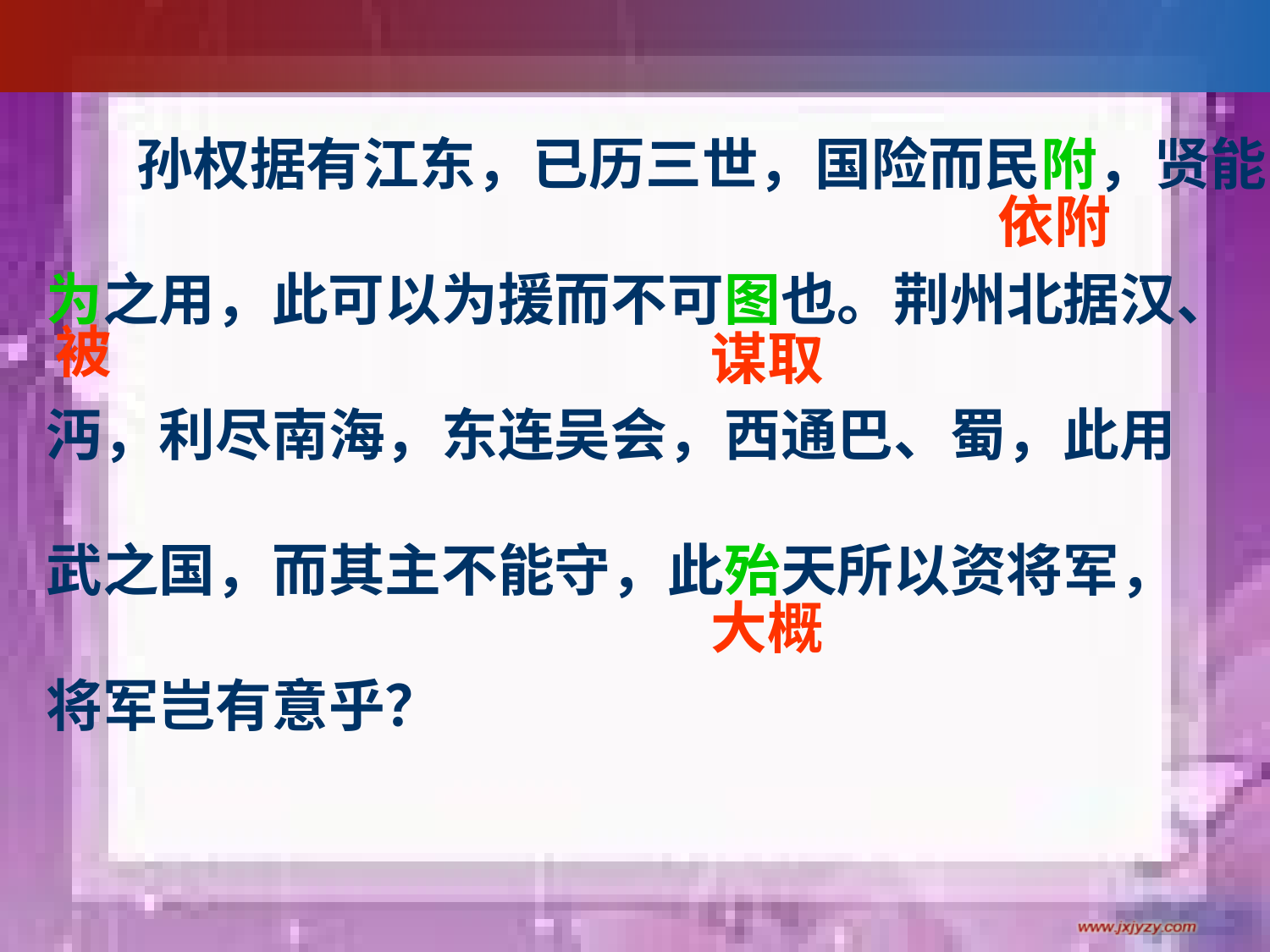

孙权据有江东，已历三世，国险而民附，贤能

为之用，此可以为援而不可图也。荆州北据汉、

沔，利尽南海，东连吴会，西通巴、蜀，此用

武之国，而其主不能守，此殆天所以资将军，

将军岂有意乎？
依附
被
谋取
大概